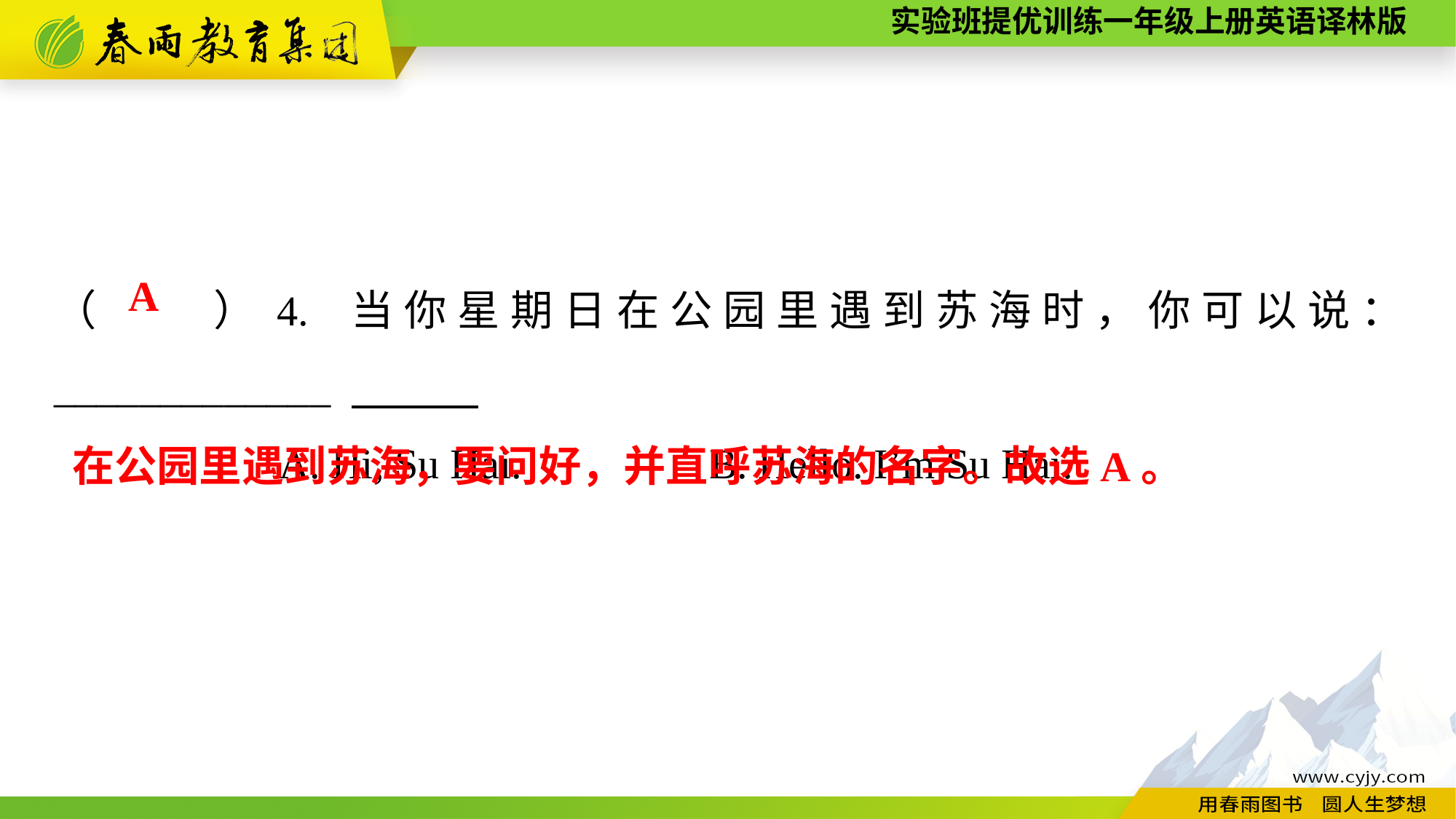

（　　）4. 当你星期日在公园里遇到苏海时，你可以说： _____________
A. Hi, Su Hai.		B. Hello. I’m Su Hai.
A
在公园里遇到苏海，要问好，并直呼苏海的名字。故选A。